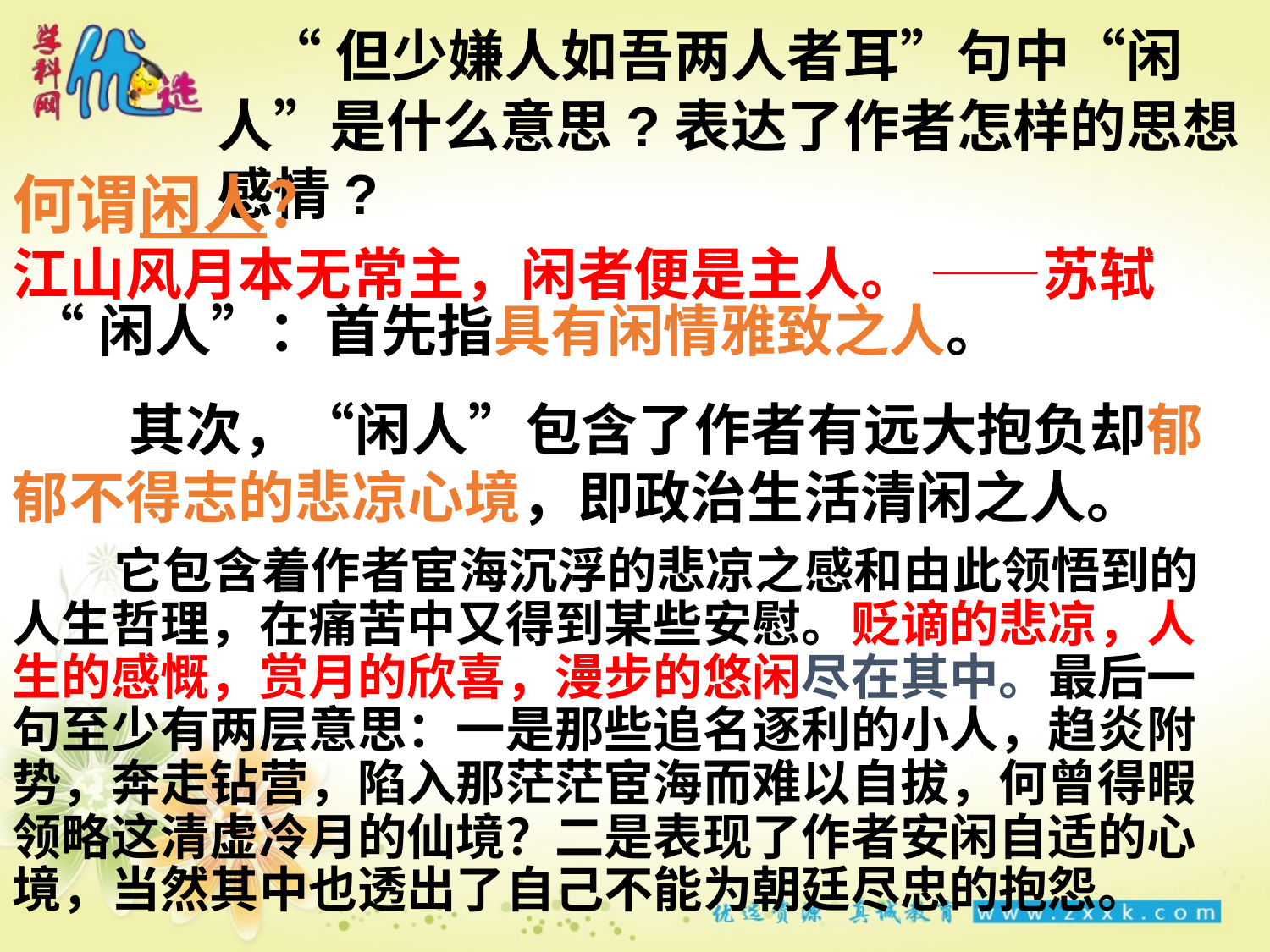

“但少嫌人如吾两人者耳”句中“闲人”是什么意思?表达了作者怎样的思想感情?
何谓闲人？
江山风月本无常主，闲者便是主人。 ——苏轼
 “闲人”：首先指具有闲情雅致之人。
        其次，“闲人”包含了作者有远大抱负却郁郁不得志的悲凉心境，即政治生活清闲之人。
        它包含着作者宦海沉浮的悲凉之感和由此领悟到的人生哲理，在痛苦中又得到某些安慰。贬谪的悲凉，人生的感慨，赏月的欣喜，漫步的悠闲尽在其中。最后一句至少有两层意思：一是那些追名逐利的小人，趋炎附势，奔走钻营，陷入那茫茫宦海而难以自拔，何曾得暇领略这清虚冷月的仙境？二是表现了作者安闲自适的心境，当然其中也透出了自己不能为朝廷尽忠的抱怨。